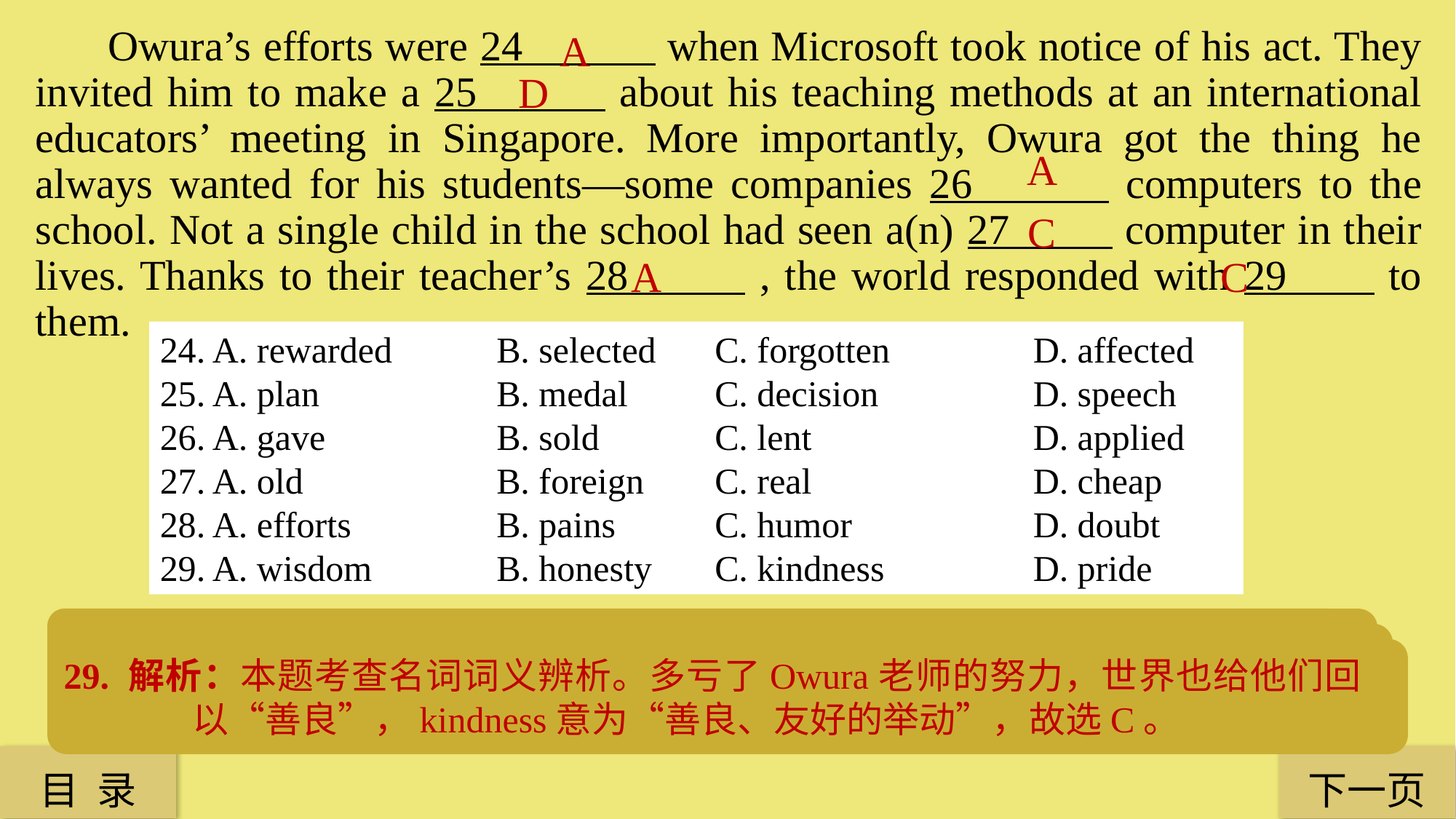

Owura’s efforts were 24            when Microsoft took notice of his act. They invited him to make a 25          about his teaching methods at an international educators’ meeting in Singapore. More importantly, Owura got the thing he always wanted for his students—some companies 26         computers to the school. Not a single child in the school had seen a(n) 27         computer in their lives. Thanks to their teacher’s 28         , the world responded with 29       to them.
A
D
A
C
A
C
24. A. rewarded 	 B. selected 	 C. forgotten 	 	D. affected
25. A. plan 		 B. medal 	 C. decision 		D. speech
26. A. gave 		 B. sold 	 C. lent 		D. applied
27. A. old 		 B. foreign 	 C. real 		D. cheap
28. A. efforts 		 B. pains	 C. humor 		D. doubt
29. A. wisdom 	 B. honesty 	 C. kindness 		D. pride
24. 解析：本题考查动词词义辨析。老师的努力得到了“回报”，reward意为“回报、奖励”，故选A。
25. 解析：本题考查名词词义辨析。微软公司邀请他在新加坡的一个国际教育大会上发言，make a speech意为“作报告、演讲”，故选D。
26. 解析：本题考查动词词义辨析。一些公司给了一些电脑给这个学校，是捐赠的，因此只能用give，故选A。
28. 解析：本题考查名词词义辨析。句意是“多亏了老师的努力”，effort意为“努力”，上文也曾出现过这个词，故选A。
29. 解析：本题考查名词词义辨析。多亏了Owura老师的努力，世界也给他们回以“善良”，kindness意为“善良、友好的举动”，故选C。
27. 解析：本题考查形容词词义辨析。没有一个学生见过“真正的”电脑，real意为“真实的”，故选C。